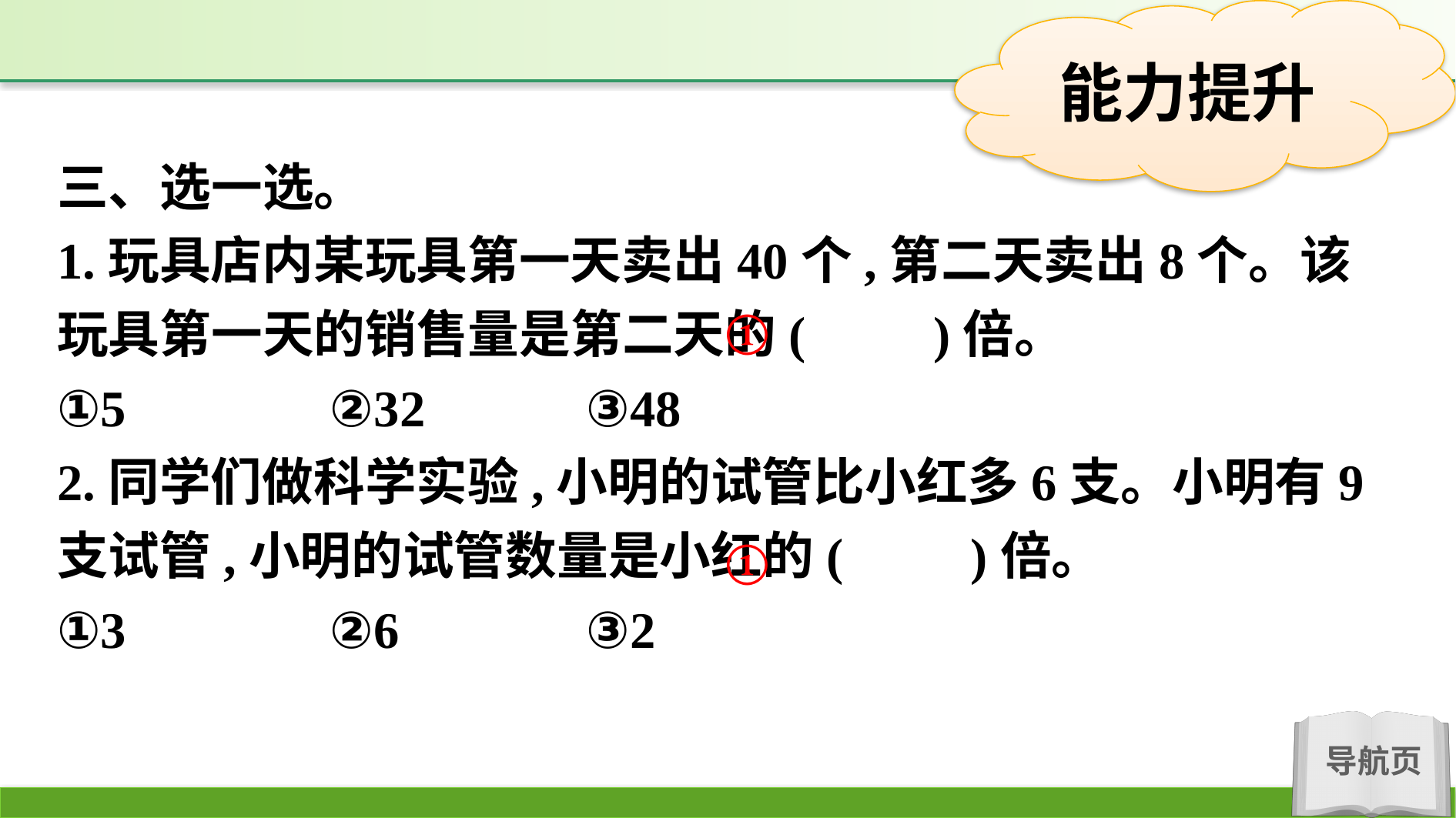

三、选一选。
1.玩具店内某玩具第一天卖出40个,第二天卖出8个。该玩具第一天的销售量是第二天的(　　)倍。
①5		②32		③48
2.同学们做科学实验,小明的试管比小红多6支。小明有9支试管,小明的试管数量是小红的(　　)倍。
①3		②6		③2
①
①